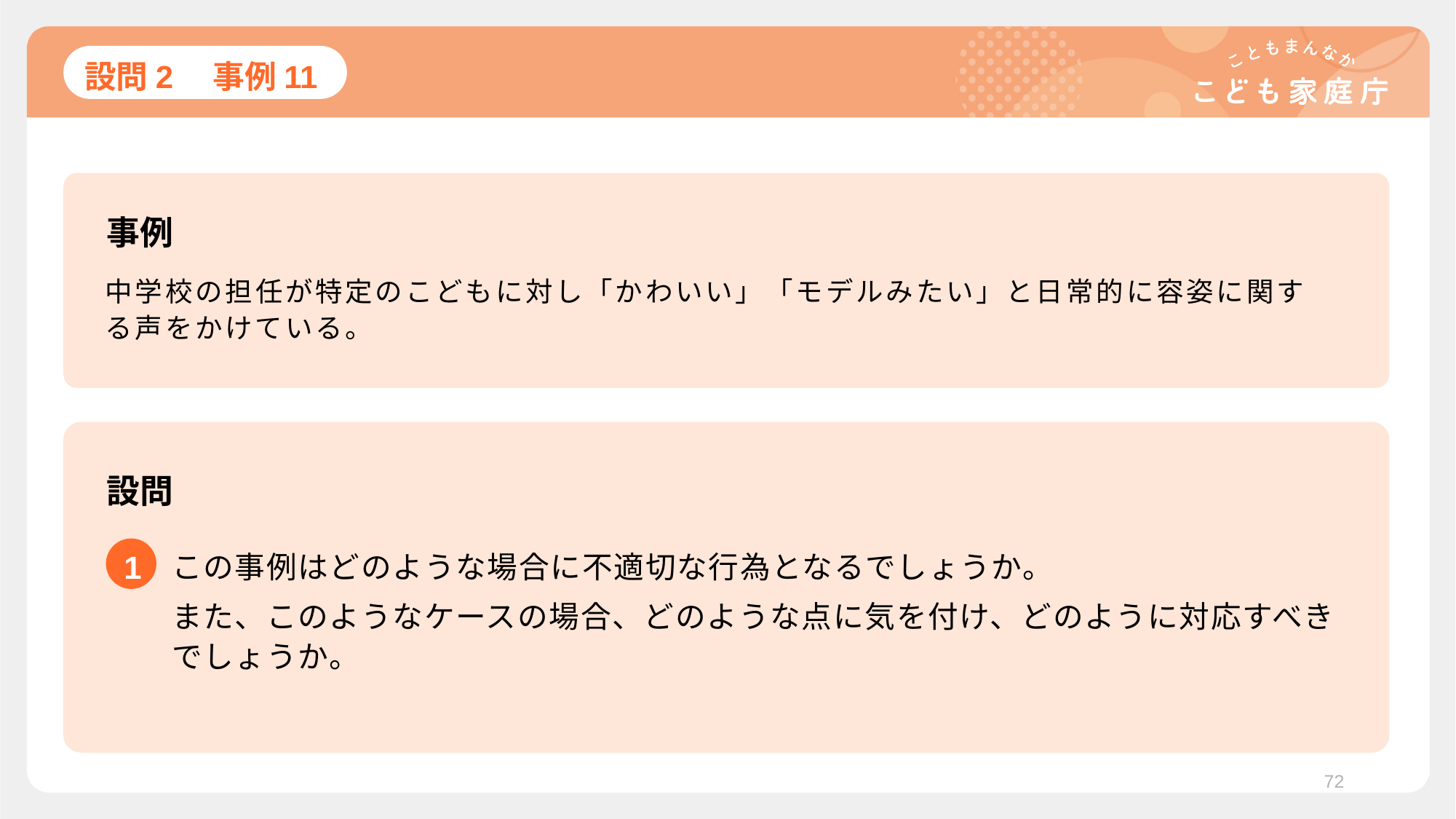

# 設問2　事例11

事例
中学校の担任が特定のこどもに対し「かわいい」「モデルみたい」と日常的に容姿に関する声をかけている。

設問
1
この事例はどのような場合に不適切な行為となるでしょうか。
また、このようなケースの場合、どのような点に気を付け、どのように対応すべきでしょうか。
72